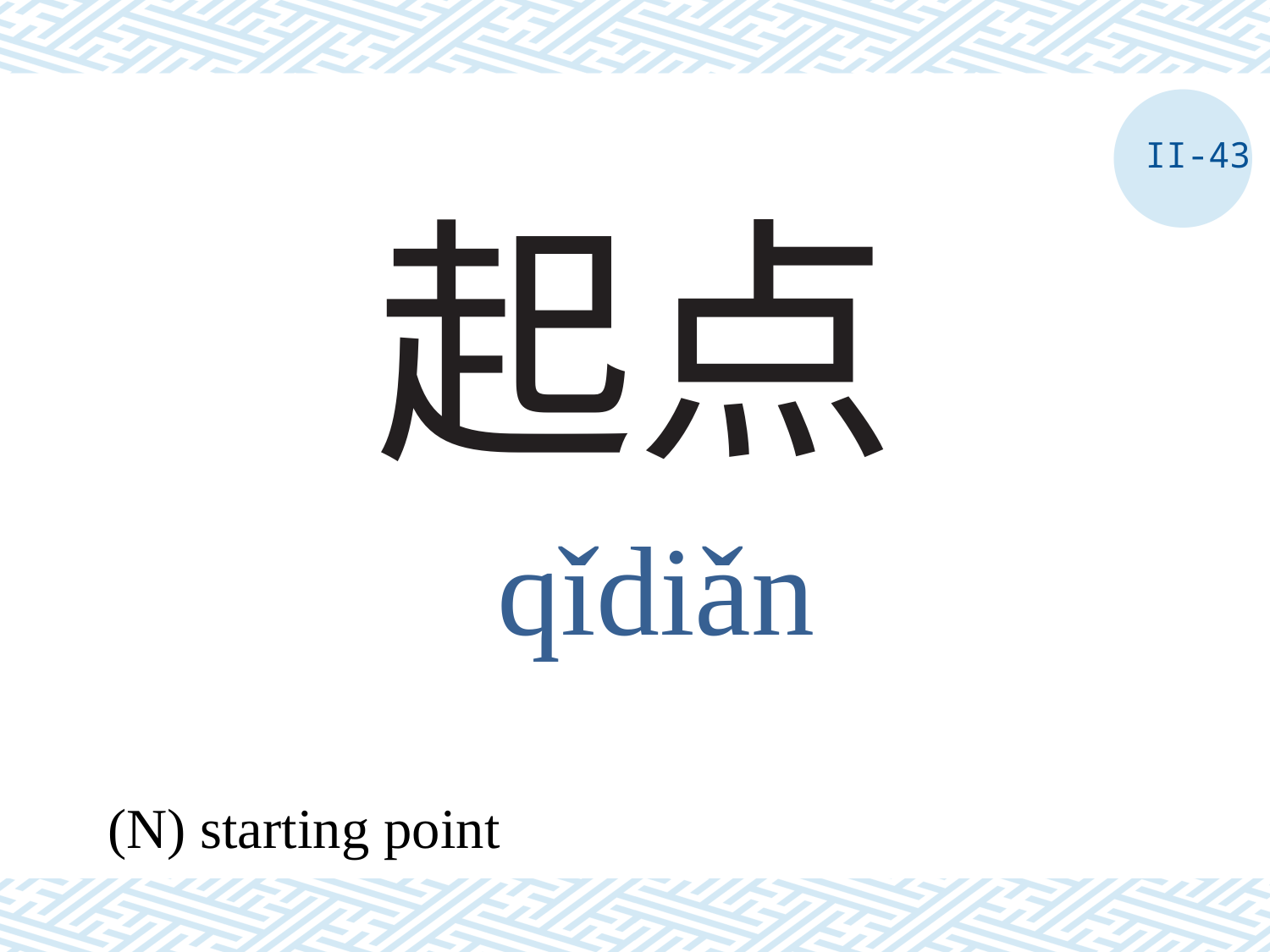

II-43

# 起点
qǐdiǎn
(N) starting point